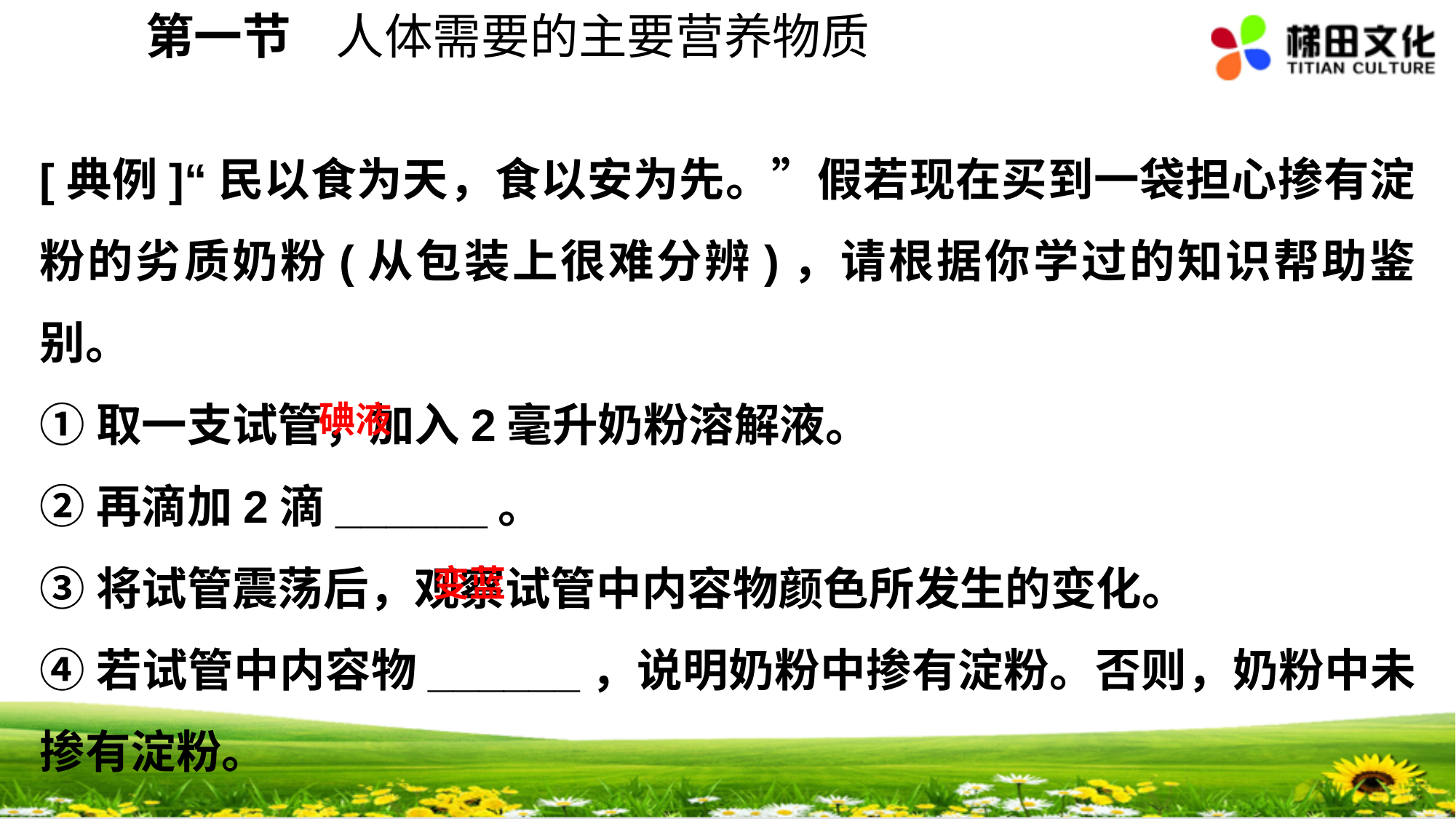

第一节    人体需要的主要营养物质
[典例]“民以食为天，食以安为先。”假若现在买到一袋担心掺有淀粉的劣质奶粉(从包装上很难分辨)，请根据你学过的知识帮助鉴别。
①取一支试管，加入2毫升奶粉溶解液。
②再滴加2滴______。
③将试管震荡后，观察试管中内容物颜色所发生的变化。
④若试管中内容物______，说明奶粉中掺有淀粉。否则，奶粉中未掺有淀粉。
碘液
变蓝